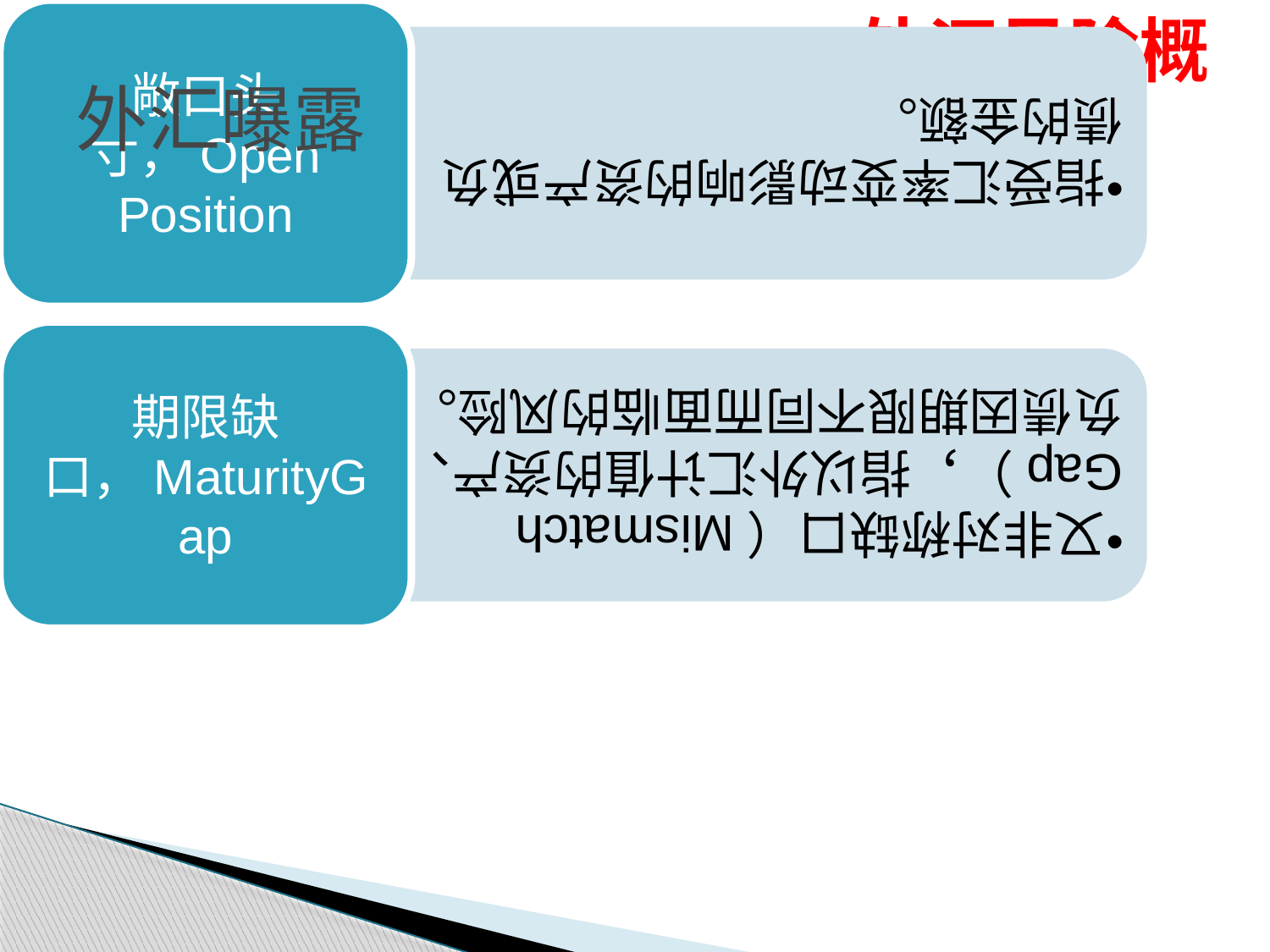

# 外汇曝露
指受汇率变动影响的资产或负债的金额。
敞口头寸，Open Position
又非对称缺口（Mismatch Gap），指以外汇计值的资产、负债因期限不同而面临的风险。
期限缺口，MaturityGap